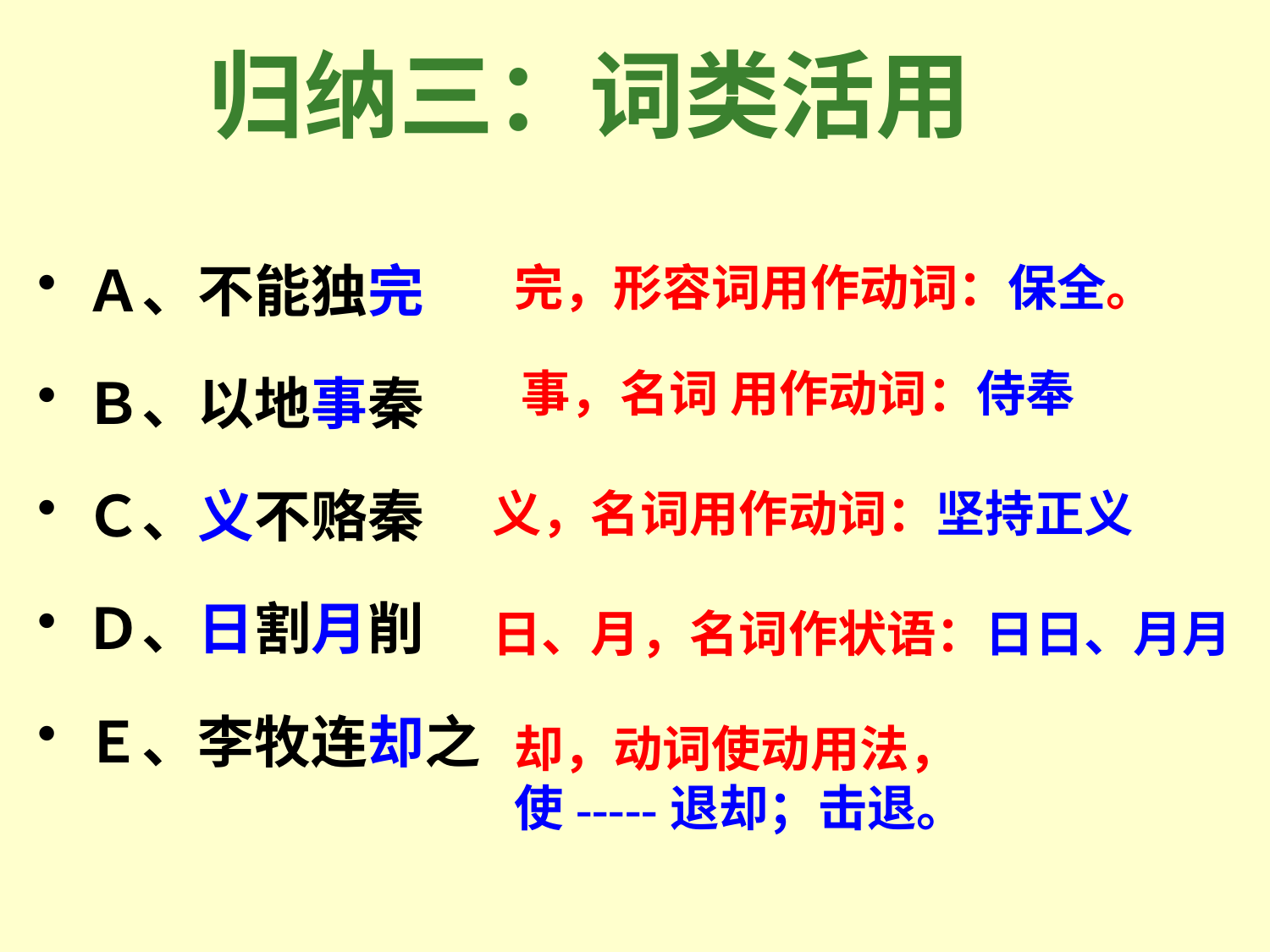

归纳三：词类活用
Ａ、不能独完
Ｂ、以地事秦
Ｃ、义不赂秦
Ｄ、日割月削
Ｅ、李牧连却之

完，形容词用作动词：保全。
  事，名词 用作动词：侍奉
义，名词用作动词：坚持正义
日、月，名词作状语：日日、月月
却，动词使动用法，使-----退却；击退。